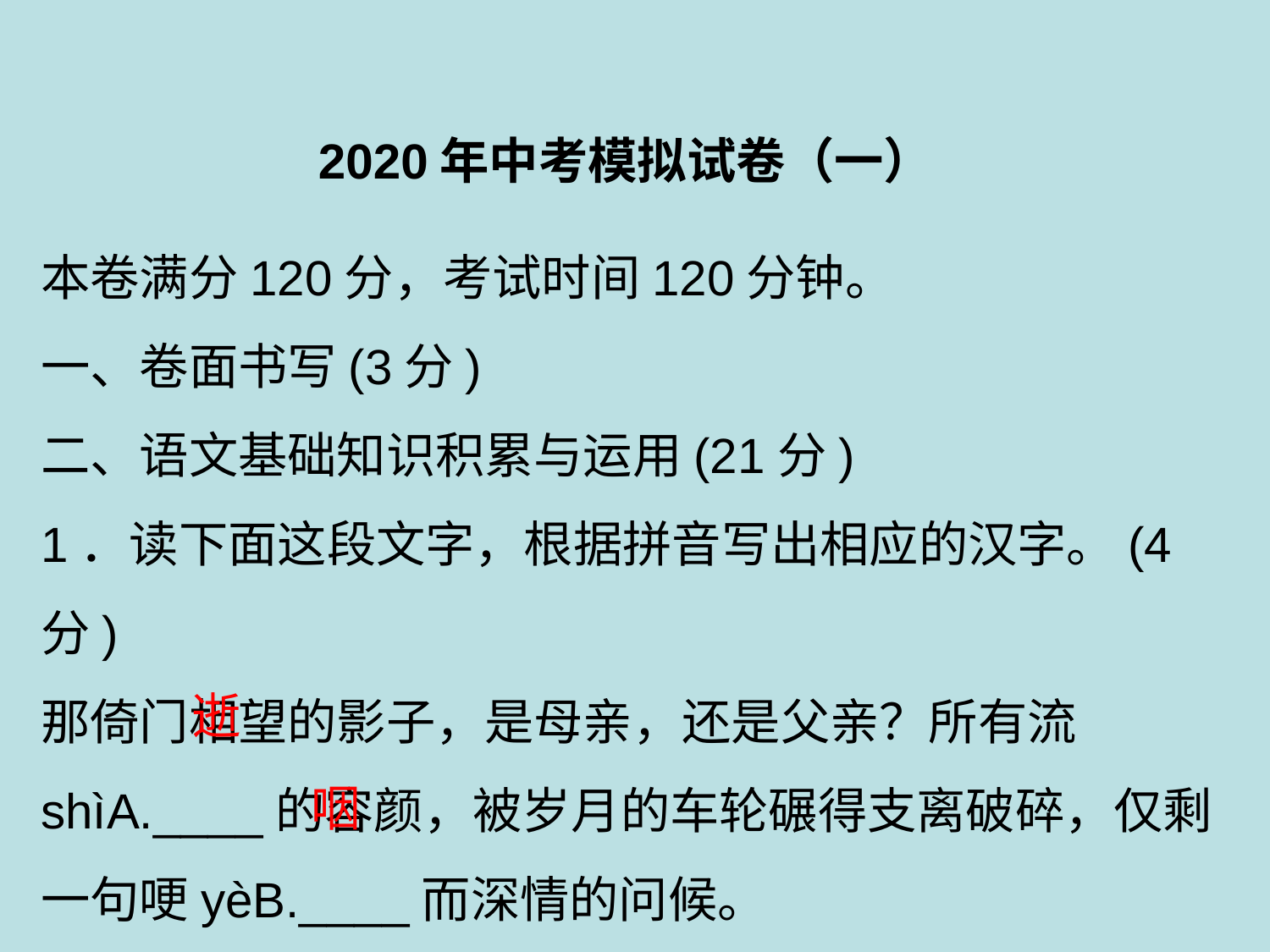

2020年中考模拟试卷（一）
本卷满分120分，考试时间120分钟。
一、卷面书写(3分)
二、语文基础知识积累与运用(21分)
1．读下面这段文字，根据拼音写出相应的汉字。(4分)
那倚门相望的影子，是母亲，还是父亲？所有流shìA.____的容颜，被岁月的车轮碾得支离破碎，仅剩一句哽yèB.____而深情的问候。
逝
咽